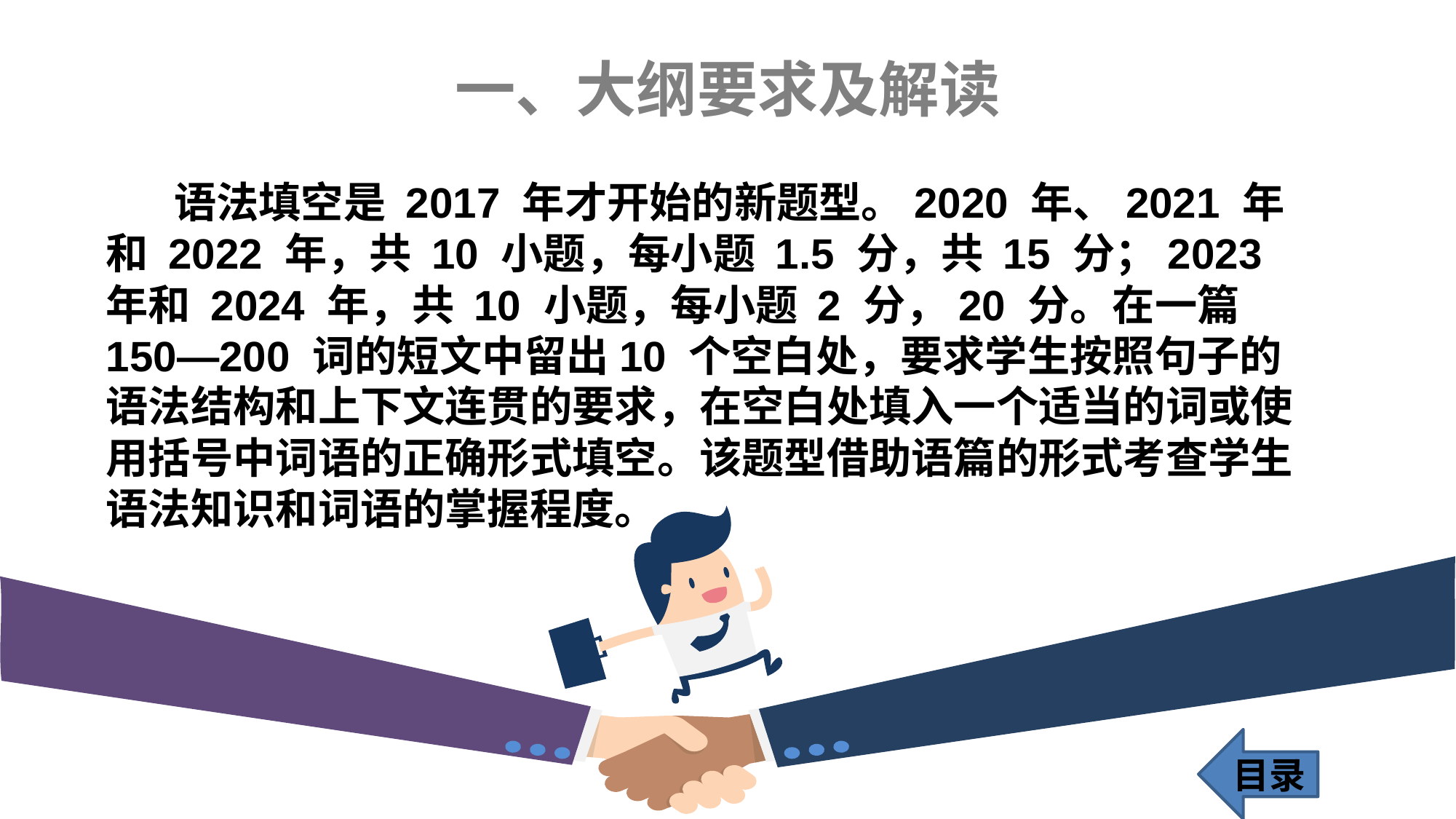

一、大纲要求及解读
      语法填空是 2017 年才开始的新题型。2020 年、2021 年和 2022 年，共 10 小题，每小题 1.5 分，共 15 分；2023 年和 2024 年，共 10 小题，每小题 2 分，20 分。在一篇 150—200 词的短文中留出10 个空白处，要求学生按照句子的语法结构和上下文连贯的要求，在空白处填入一个适当的词或使用括号中词语的正确形式填空。该题型借助语篇的形式考查学生语法知识和词语的掌握程度。

目录